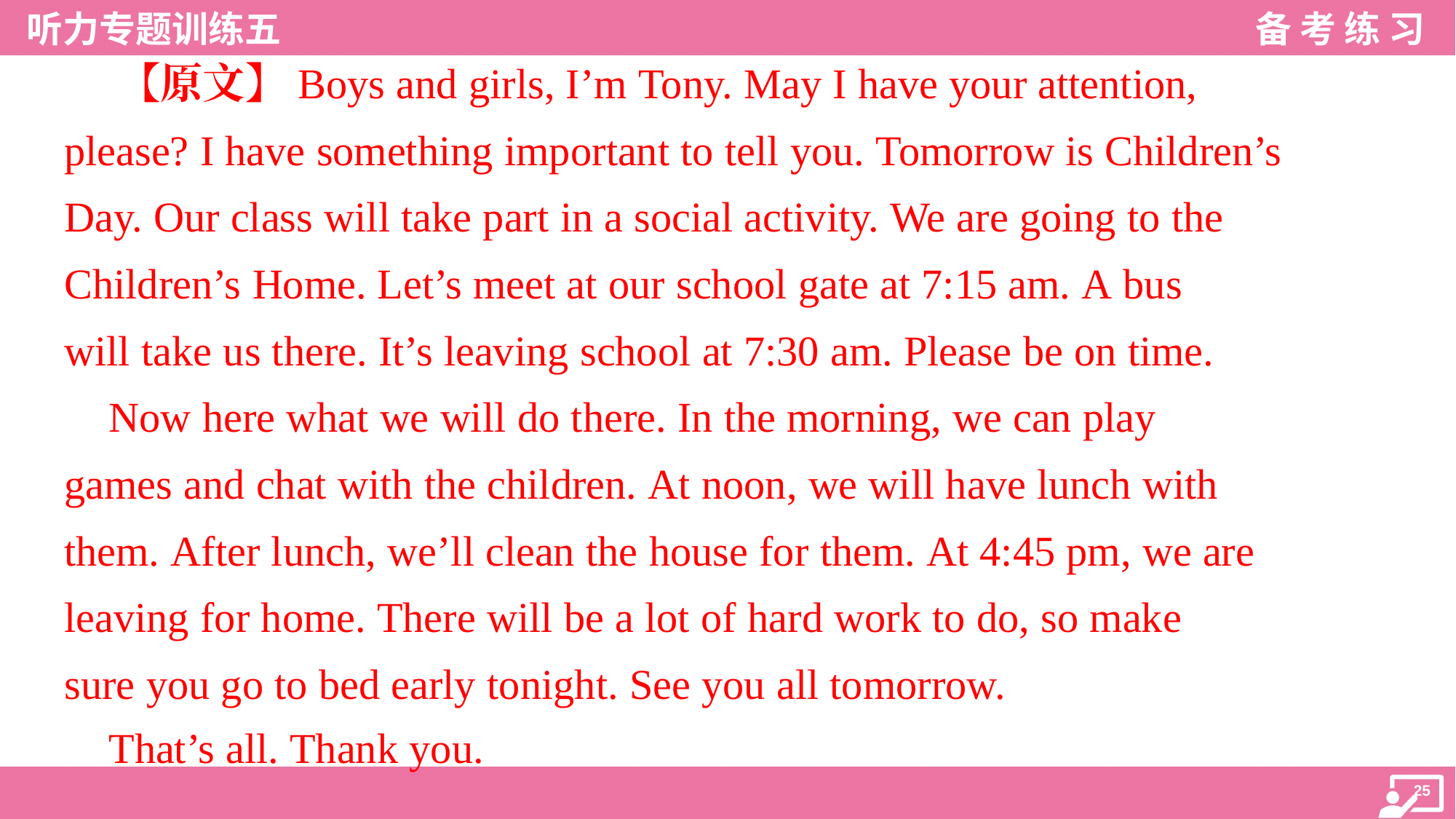

【原文】Boys and girls, I’m Tony. May I have your attention,
please? I have something important to tell you. Tomorrow is Children’s
Day. Our class will take part in a social activity. We are going to the
Children’s Home. Let’s meet at our school gate at 7:15 am. A bus
will take us there. It’s leaving school at 7:30 am. Please be on time.
    Now here what we will do there. In the morning, we can play
games and chat with the children. At noon, we will have lunch with
them. After lunch, we’ll clean the house for them. At 4:45 pm, we are
leaving for home. There will be a lot of hard work to do, so make
sure you go to bed early tonight. See you all tomorrow.
    That’s all. Thank you.